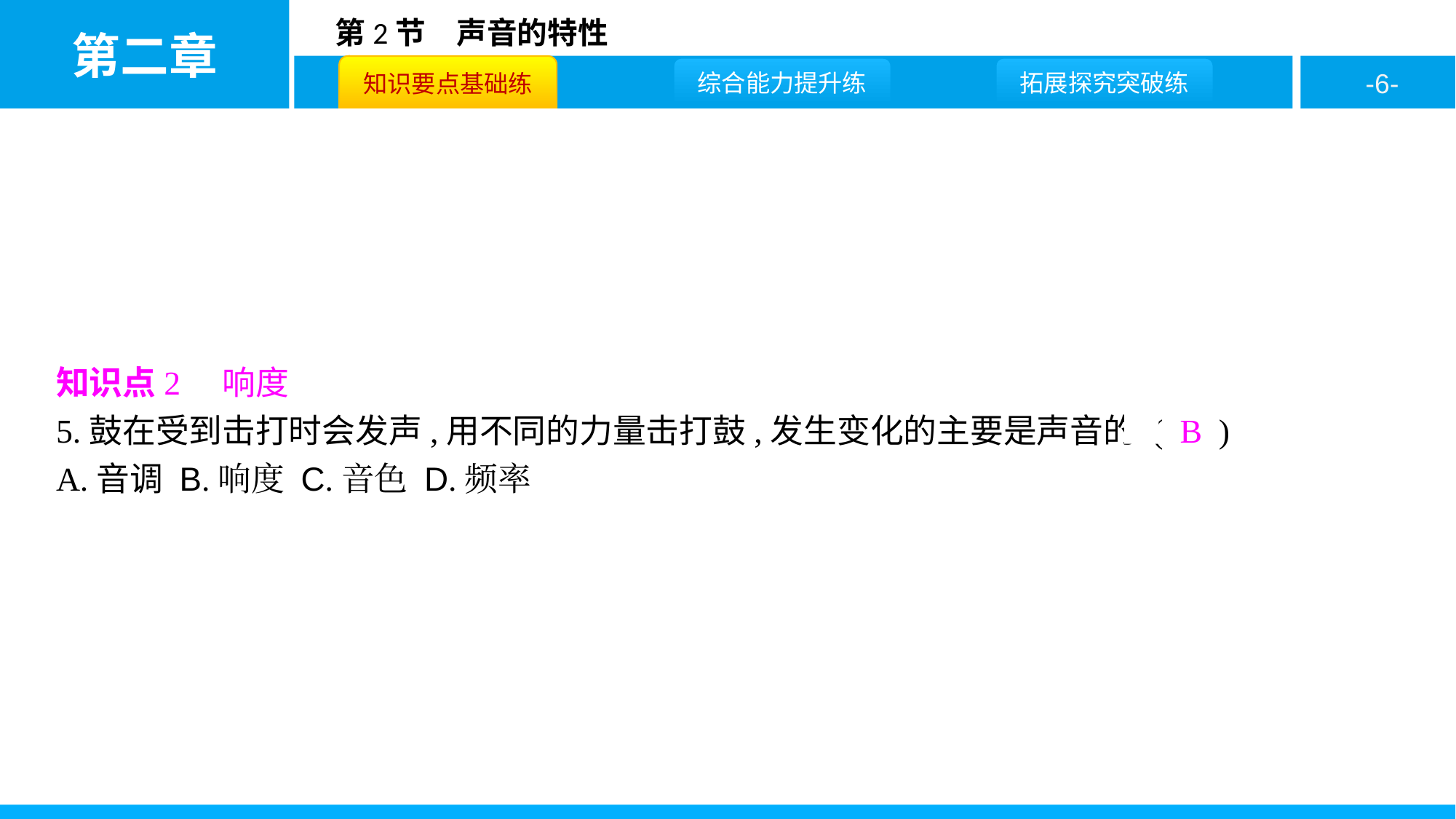

知识点2　响度
5.鼓在受到击打时会发声,用不同的力量击打鼓,发生变化的主要是声音的 (  B  )
A.音调 B.响度 C.音色 D.频率